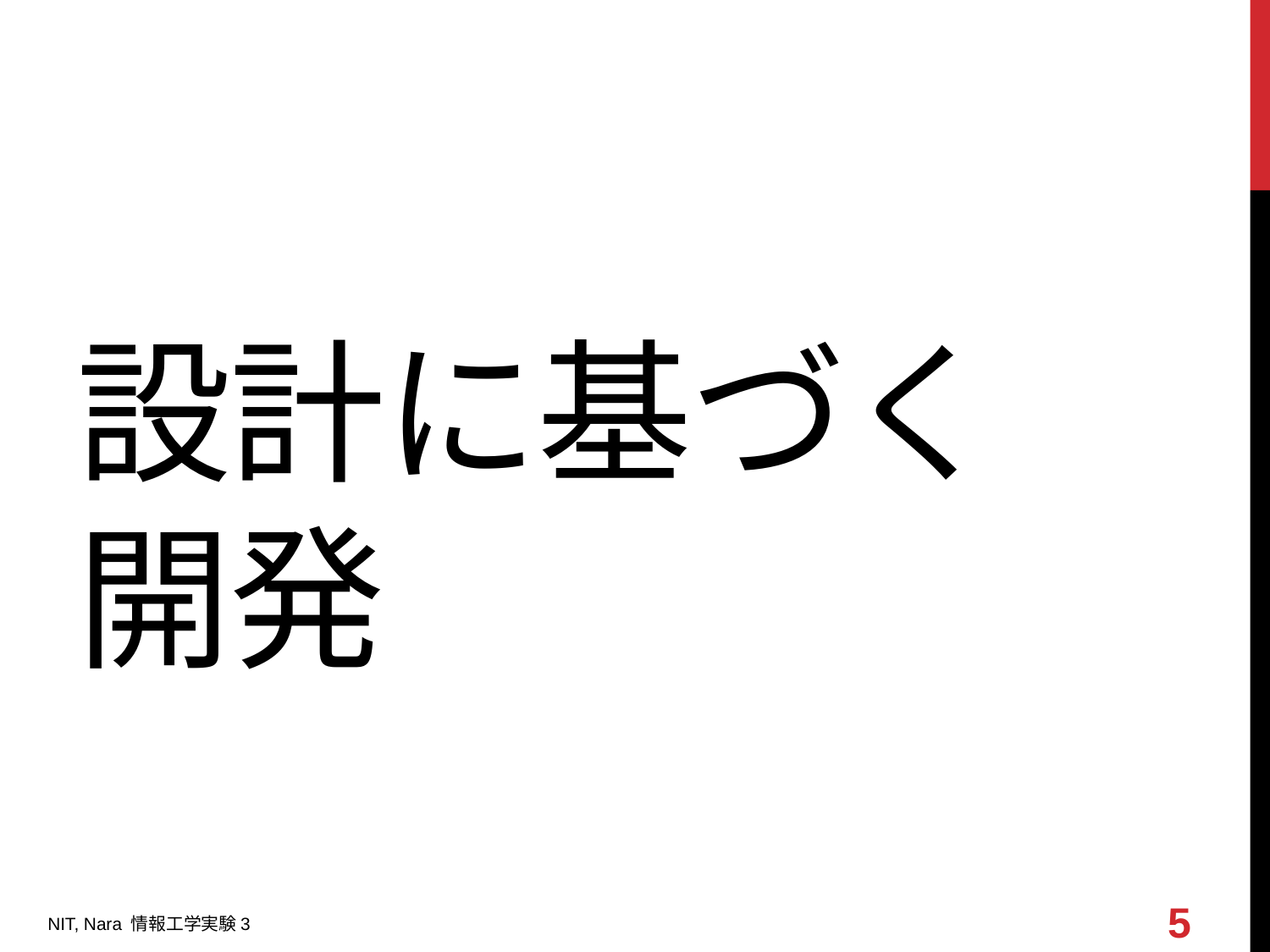

# 設計に基づく 開発
5
NIT, Nara 情報工学実験3